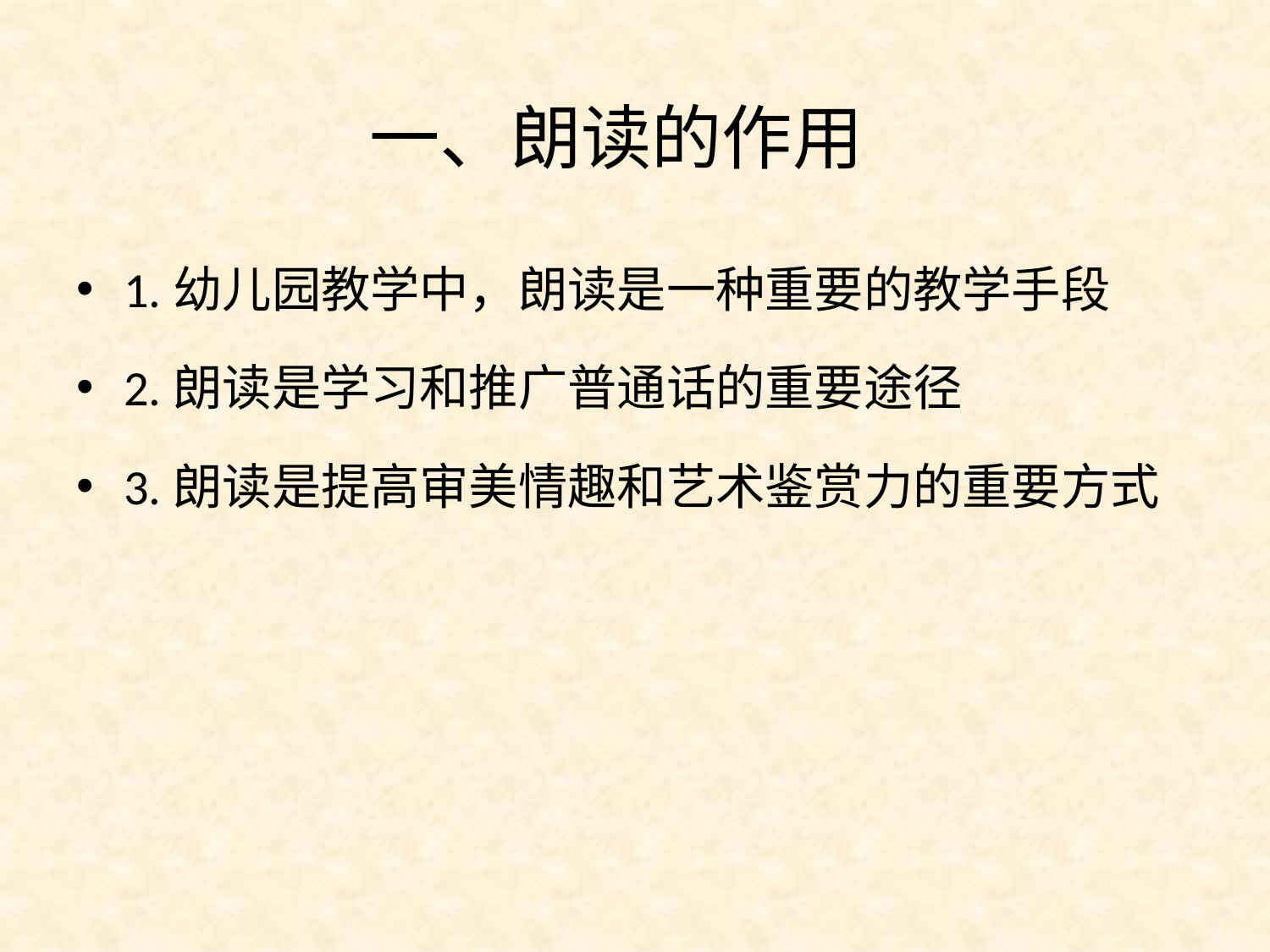

# 一、朗读的作用
1.幼儿园教学中，朗读是一种重要的教学手段
2.朗读是学习和推广普通话的重要途径
3.朗读是提高审美情趣和艺术鉴赏力的重要方式